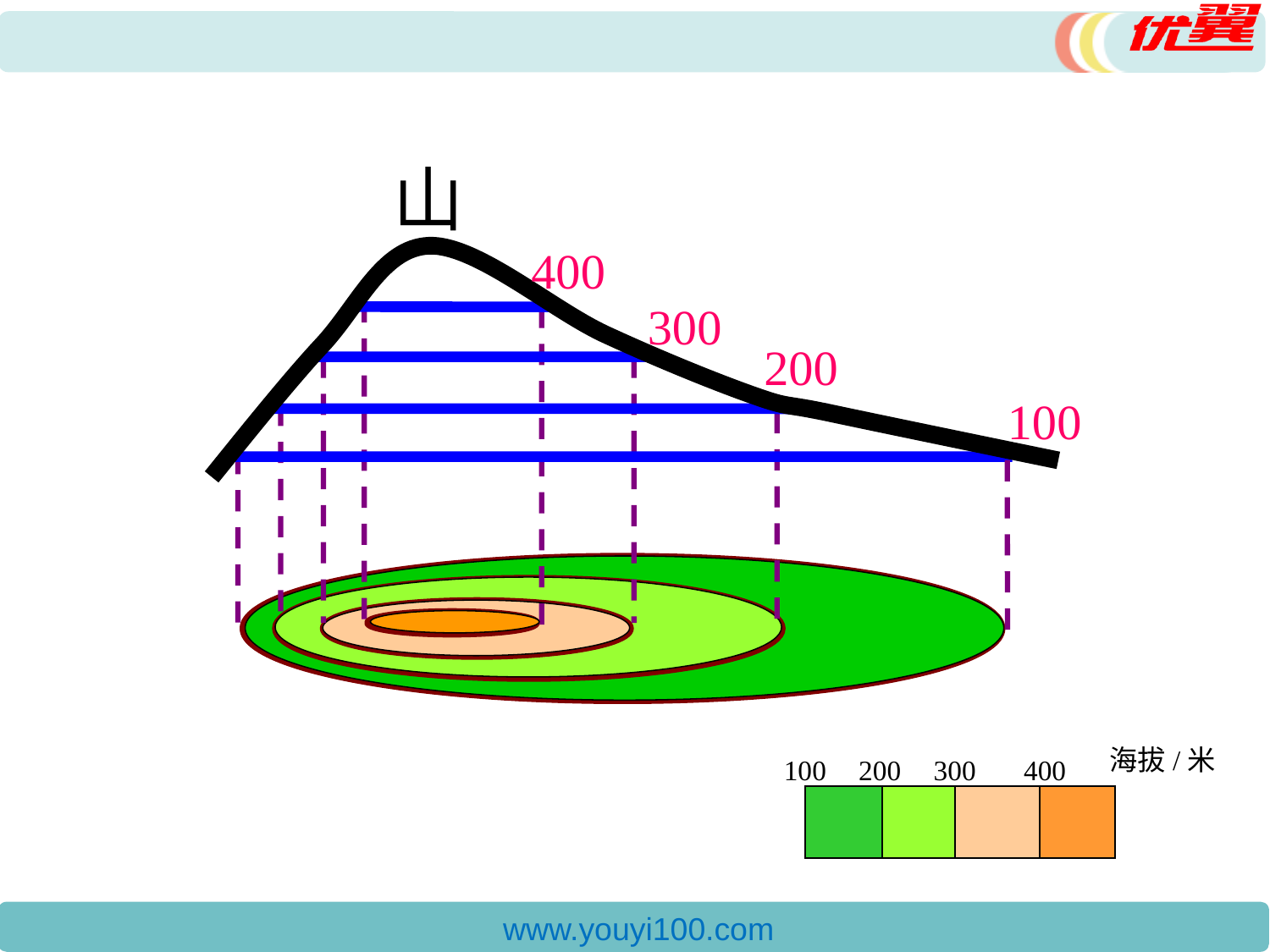

山
400

300

200

100

海拔/米
100
200

300
400
|  |  |  |  |
| --- | --- | --- | --- |